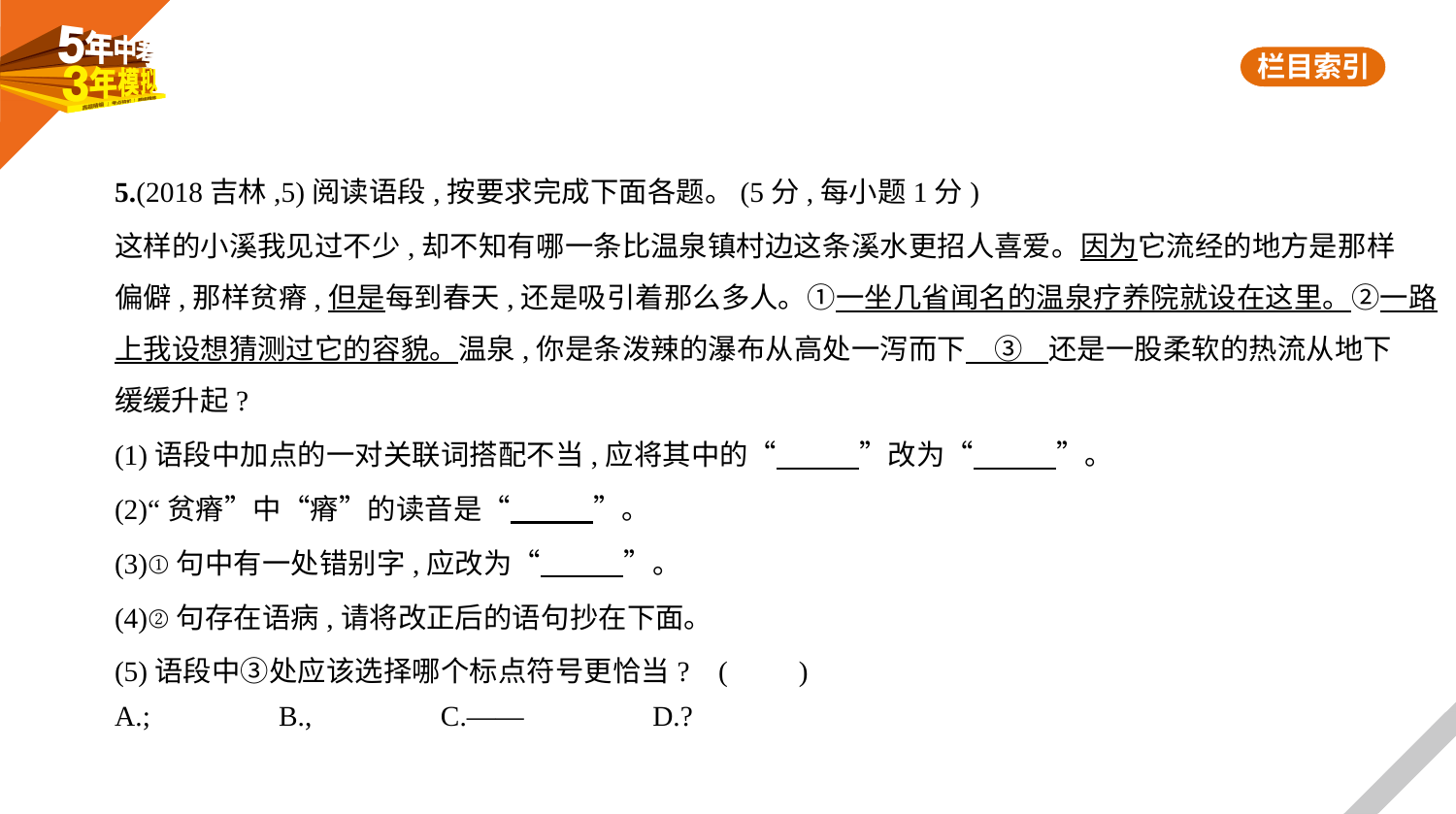

5.(2018吉林,5)阅读语段,按要求完成下面各题。(5分,每小题1分)
这样的小溪我见过不少,却不知有哪一条比温泉镇村边这条溪水更招人喜爱。因为它流经的地方是那样
偏僻,那样贫瘠,但是每到春天,还是吸引着那么多人。①一坐几省闻名的温泉疗养院就设在这里。②一路
上我设想猜测过它的容貌。温泉,你是条泼辣的瀑布从高处一泻而下　③    还是一股柔软的热流从地下
缓缓升起?
(1)语段中加点的一对关联词搭配不当,应将其中的“　　    ”改为“　　    ”。
(2)“贫瘠”中“瘠”的读音是“　　    ”。
(3)①句中有一处错别字,应改为“　　    ”。
(4)②句存在语病,请将改正后的语句抄在下面。
(5)语段中③处应该选择哪个标点符号更恰当? (　　)
A.;　　　　B.,　　　　C.——　　　　D.?